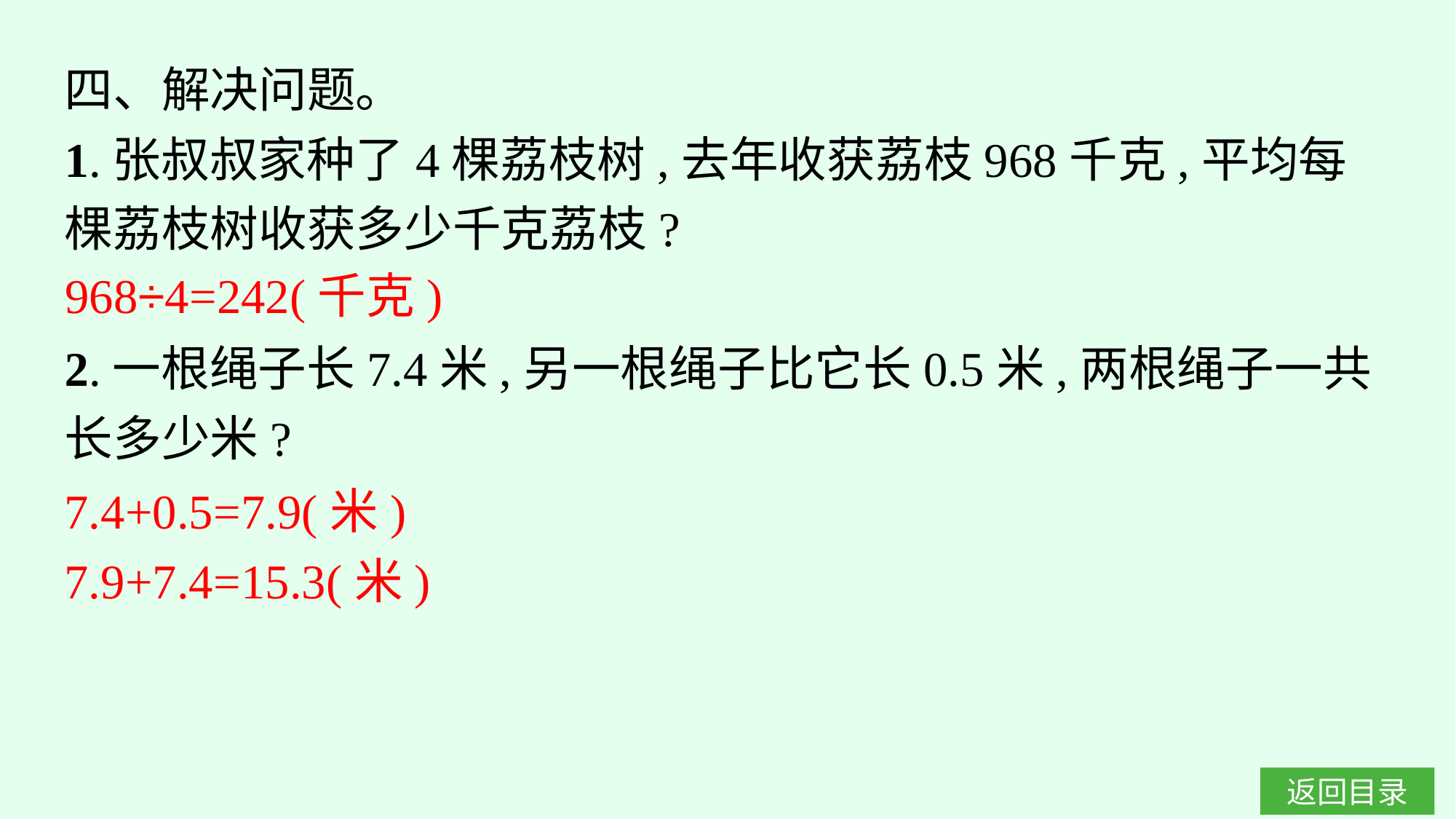

四、解决问题。
1.张叔叔家种了4棵荔枝树,去年收获荔枝968千克,平均每棵荔枝树收获多少千克荔枝?

2.一根绳子长7.4米,另一根绳子比它长0.5米,两根绳子一共长多少米?
968÷4=242(千克)
7.4+0.5=7.9(米)
7.9+7.4=15.3(米)